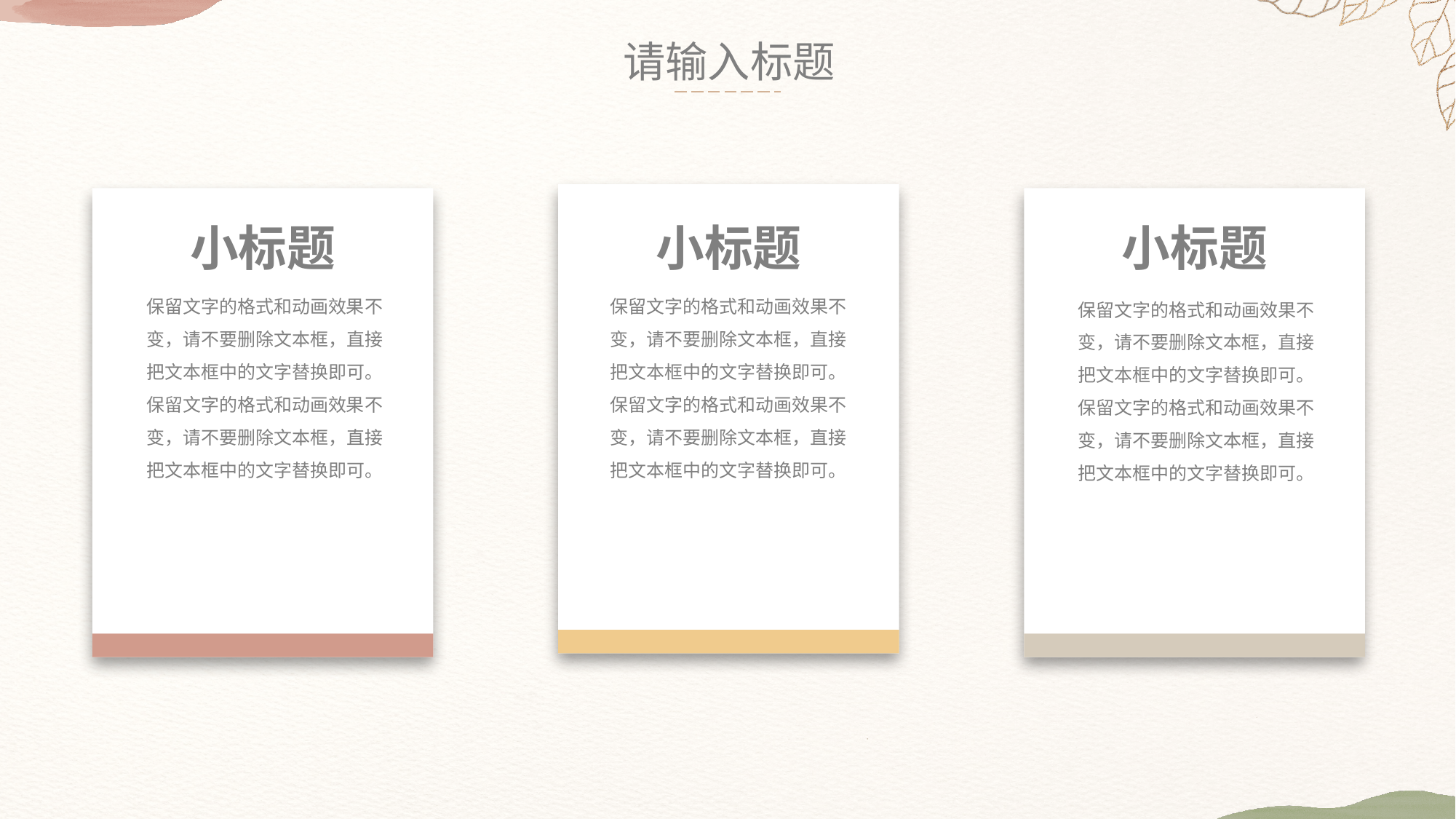

请输入标题

小标题
小标题
小标题
保留文字的格式和动画效果不变，请不要删除文本框，直接把文本框中的文字替换即可。保留文字的格式和动画效果不变，请不要删除文本框，直接把文本框中的文字替换即可。
保留文字的格式和动画效果不变，请不要删除文本框，直接把文本框中的文字替换即可。保留文字的格式和动画效果不变，请不要删除文本框，直接把文本框中的文字替换即可。
保留文字的格式和动画效果不变，请不要删除文本框，直接把文本框中的文字替换即可。保留文字的格式和动画效果不变，请不要删除文本框，直接把文本框中的文字替换即可。